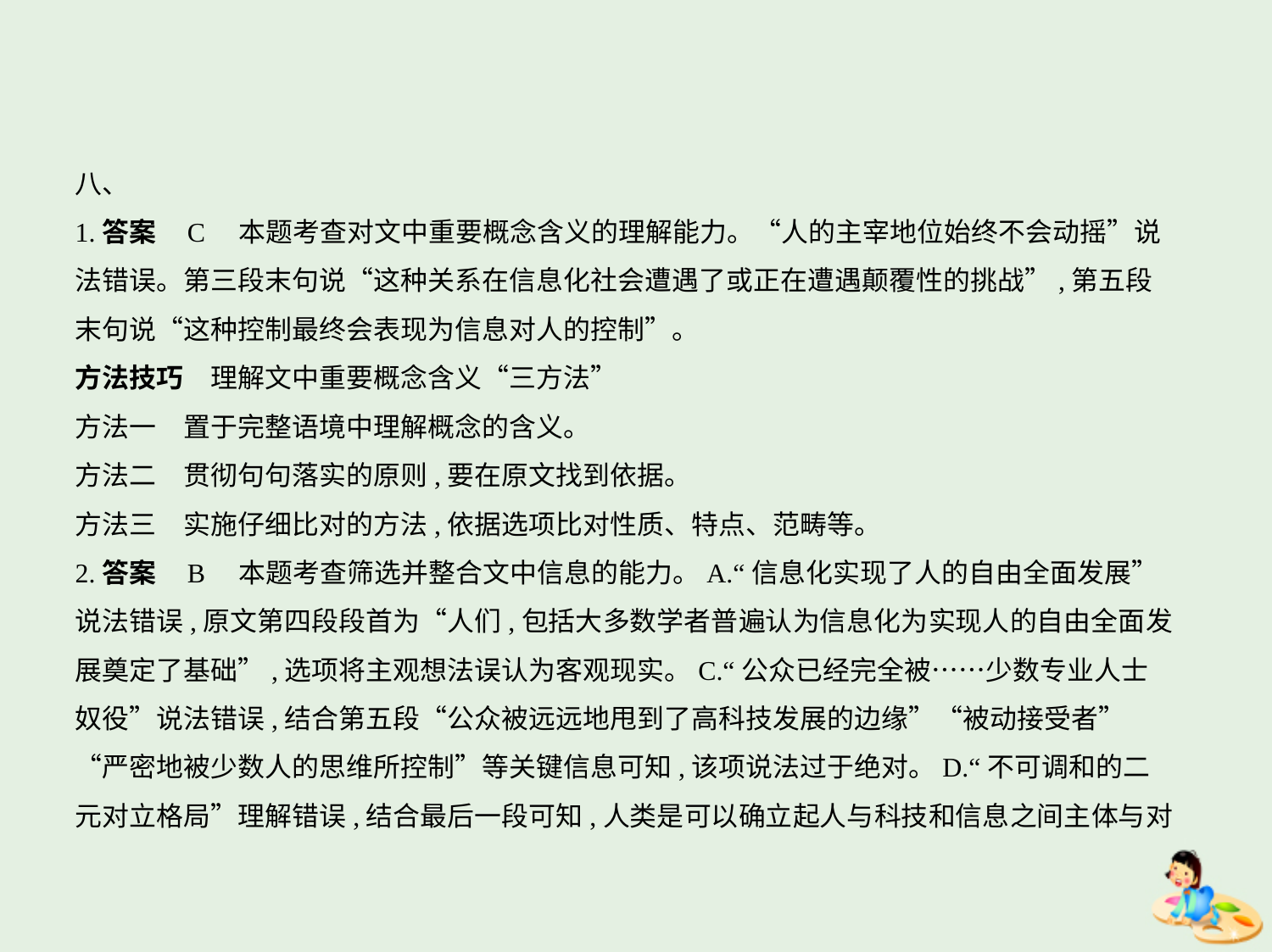

八、
1.答案    C　本题考查对文中重要概念含义的理解能力。“人的主宰地位始终不会动摇”说
法错误。第三段末句说“这种关系在信息化社会遭遇了或正在遭遇颠覆性的挑战”,第五段
末句说“这种控制最终会表现为信息对人的控制”。
方法技巧　理解文中重要概念含义“三方法”
方法一　置于完整语境中理解概念的含义。
方法二　贯彻句句落实的原则,要在原文找到依据。
方法三　实施仔细比对的方法,依据选项比对性质、特点、范畴等。
2.答案    B　本题考查筛选并整合文中信息的能力。A.“信息化实现了人的自由全面发展”
说法错误,原文第四段段首为“人们,包括大多数学者普遍认为信息化为实现人的自由全面发
展奠定了基础”,选项将主观想法误认为客观现实。C.“公众已经完全被……少数专业人士
奴役”说法错误,结合第五段“公众被远远地甩到了高科技发展的边缘”“被动接受者”
“严密地被少数人的思维所控制”等关键信息可知,该项说法过于绝对。D.“不可调和的二
元对立格局”理解错误,结合最后一段可知,人类是可以确立起人与科技和信息之间主体与对